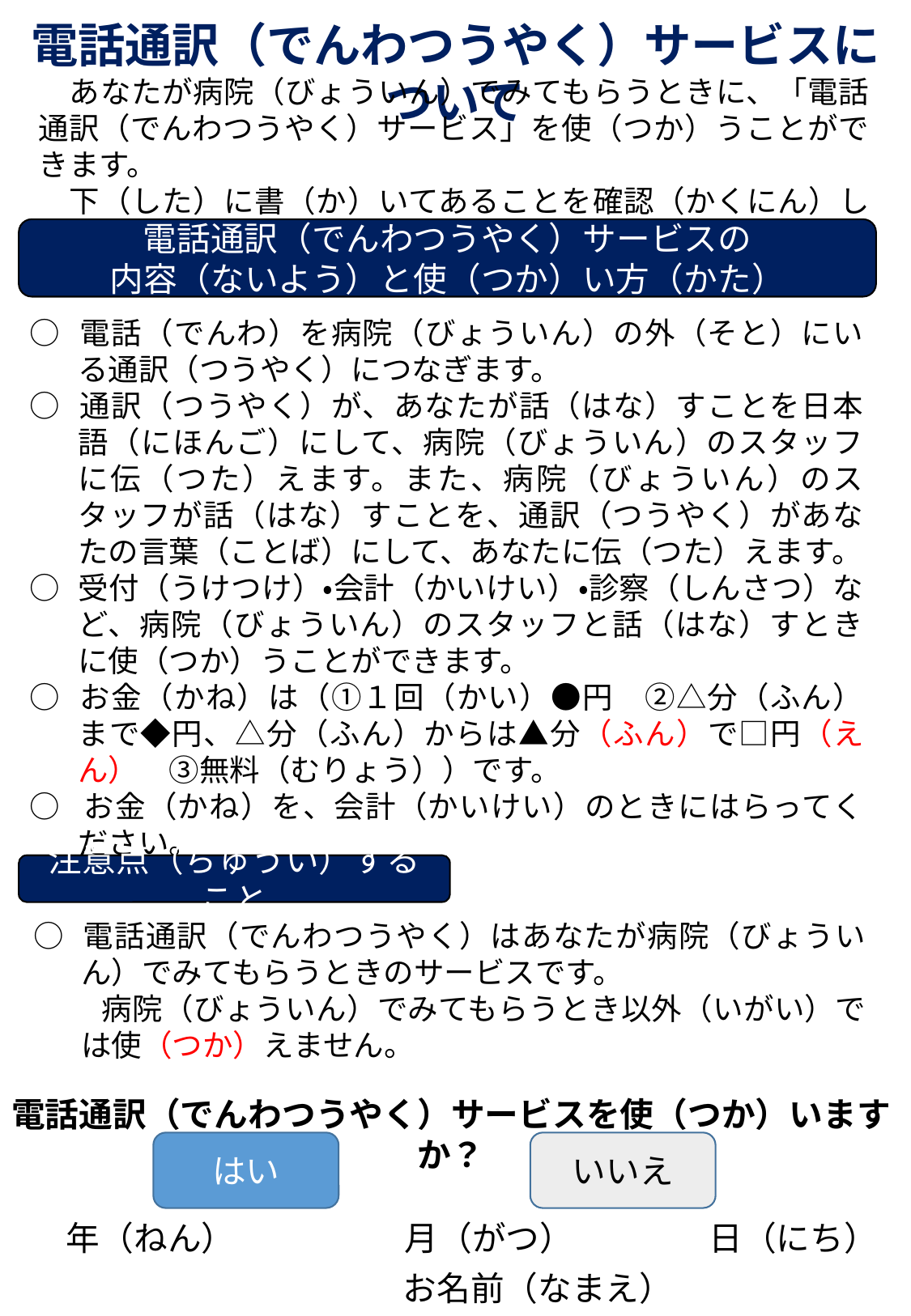

電話通訳（でんわつうやく）サービスについて
　あなたが病院（びょういん）でみてもらうときに、「電話通訳（でんわつうやく）サービス」を使（つか）うことができます。
　下（した）に書（か）いてあることを確認（かくにん）してください。
電話通訳（でんわつうやく）サービスの
内容（ないよう）と使（つか）い方（かた）
○	電話（でんわ）を病院（びょういん）の外（そと）にいる通訳（つうやく）につなぎます。
○	通訳（つうやく）が、あなたが話（はな）すことを日本語（にほんご）にして、病院（びょういん）のスタッフに伝（つた）えます。また、病院（びょういん）のスタッフが話（はな）すことを、通訳（つうやく）があなたの言葉（ことば）にして、あなたに伝（つた）えます。
○	受付（うけつけ）・会計（かいけい）・診察（しんさつ）など、病院（びょういん）のスタッフと話（はな）すときに使（つか）うことができます。
○	お金（かね）は（①１回（かい）●円　②△分（ふん）まで◆円、△分（ふん）からは▲分（ふん）で□円（えん）　③無料（むりょう））です。
○  お金（かね）を、会計（かいけい）のときにはらってください。
金額の部分は各医療機関にて設定の上、編集してください
注意点（ちゅうい）すること
○	電話通訳（でんわつうやく）はあなたが病院（びょういん）でみてもらうときのサービスです。
　 　病院（びょういん）でみてもらうとき以外（いがい）では使（つか）えません。
電話通訳（でんわつうやく）サービスを使（つか）いますか？
はい
いいえ
年（ねん）　　　　　月（がつ）　　　　日（にち）
　　　　　　　　　　　お名前（なまえ）